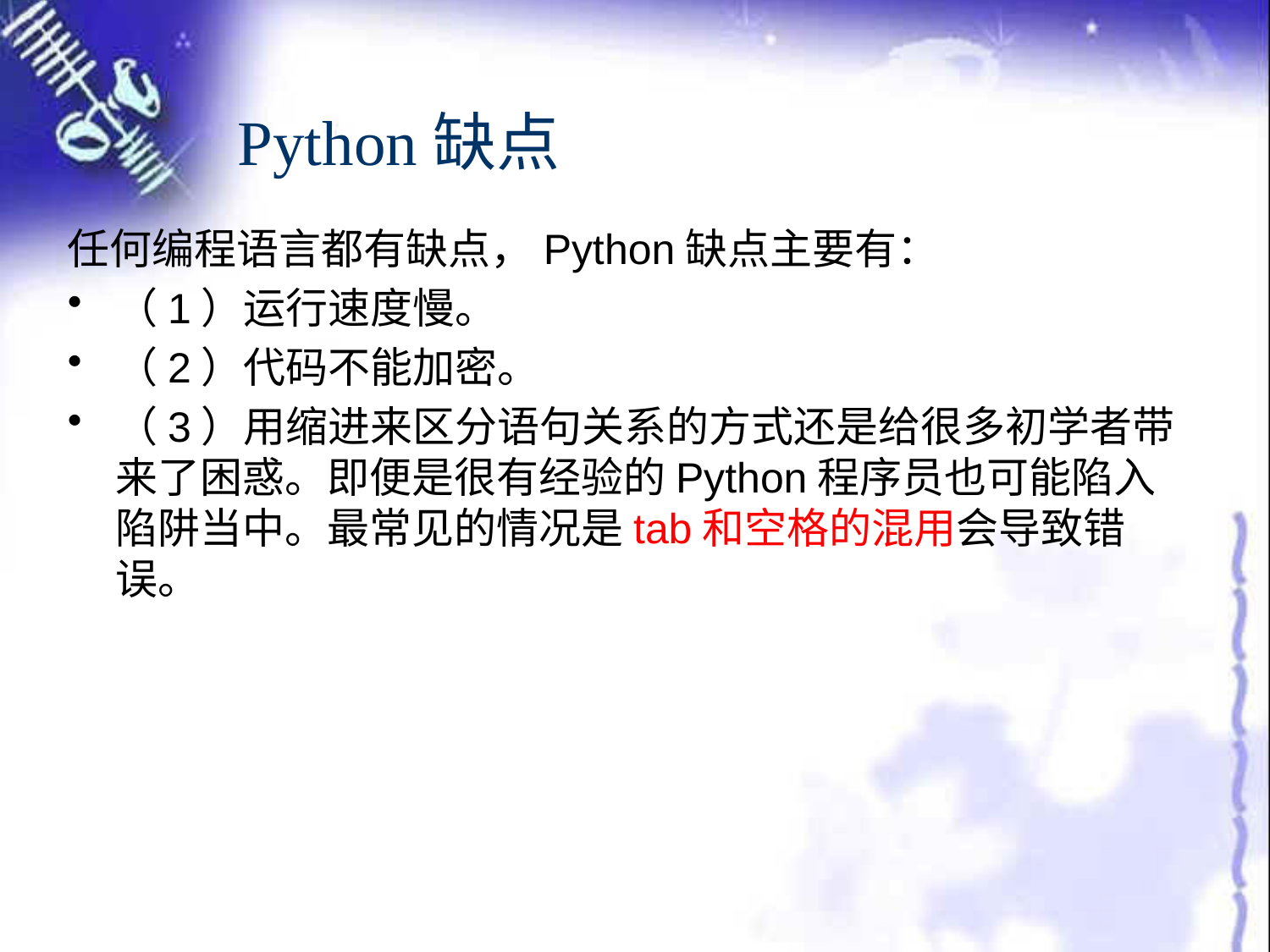

# Python缺点
任何编程语言都有缺点，Python缺点主要有：
（1）运行速度慢。
（2）代码不能加密。
（3）用缩进来区分语句关系的方式还是给很多初学者带来了困惑。即便是很有经验的Python程序员也可能陷入陷阱当中。最常见的情况是tab和空格的混用会导致错误。